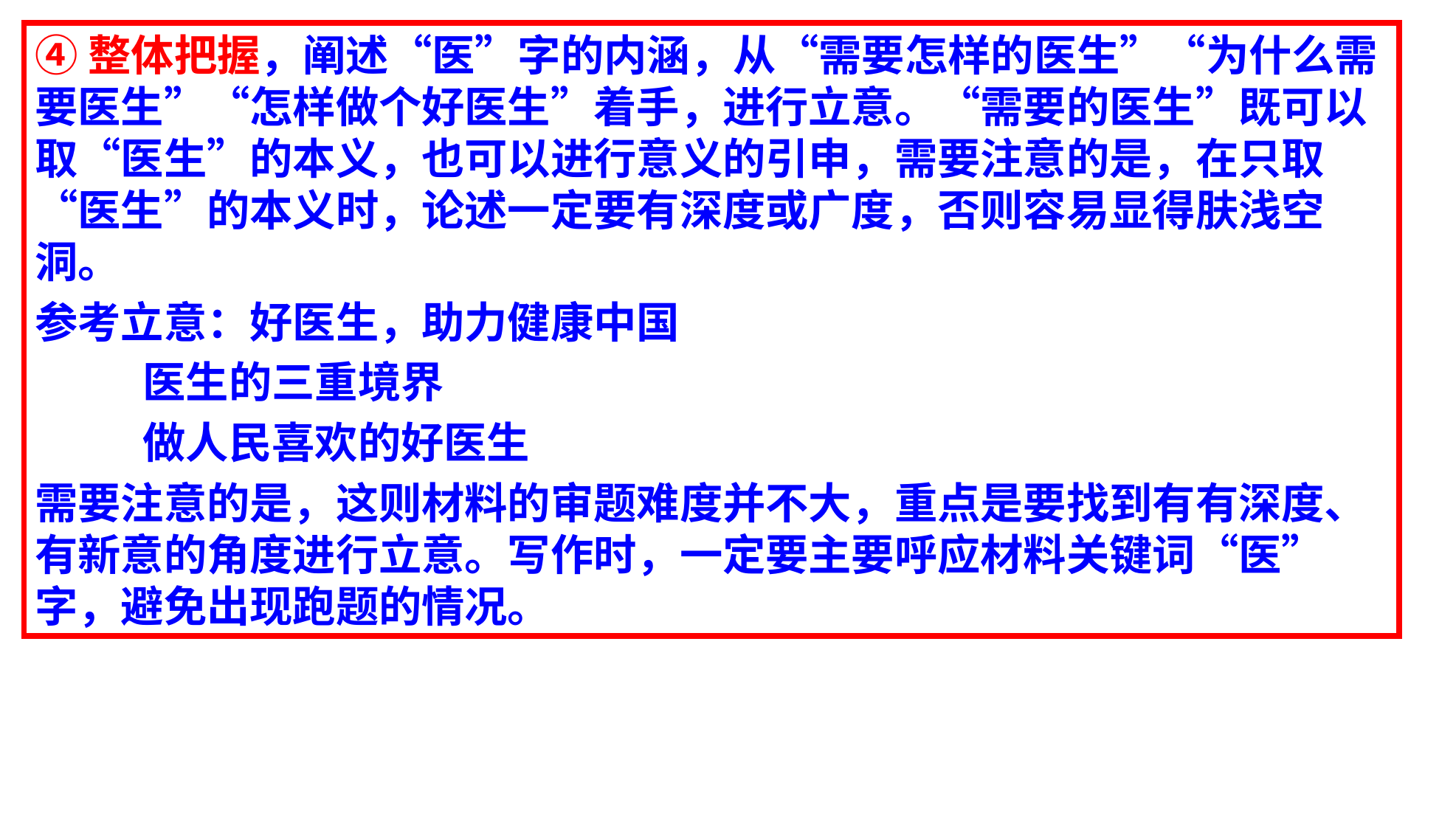

④整体把握，阐述“医”字的内涵，从“需要怎样的医生”“为什么需要医生”“怎样做个好医生”着手，进行立意。“需要的医生”既可以取“医生”的本义，也可以进行意义的引申，需要注意的是，在只取“医生”的本义时，论述一定要有深度或广度，否则容易显得肤浅空洞。
参考立意：好医生，助力健康中国
          医生的三重境界
          做人民喜欢的好医生
需要注意的是，这则材料的审题难度并不大，重点是要找到有有深度、有新意的角度进行立意。写作时，一定要主要呼应材料关键词“医”字，避免出现跑题的情况。